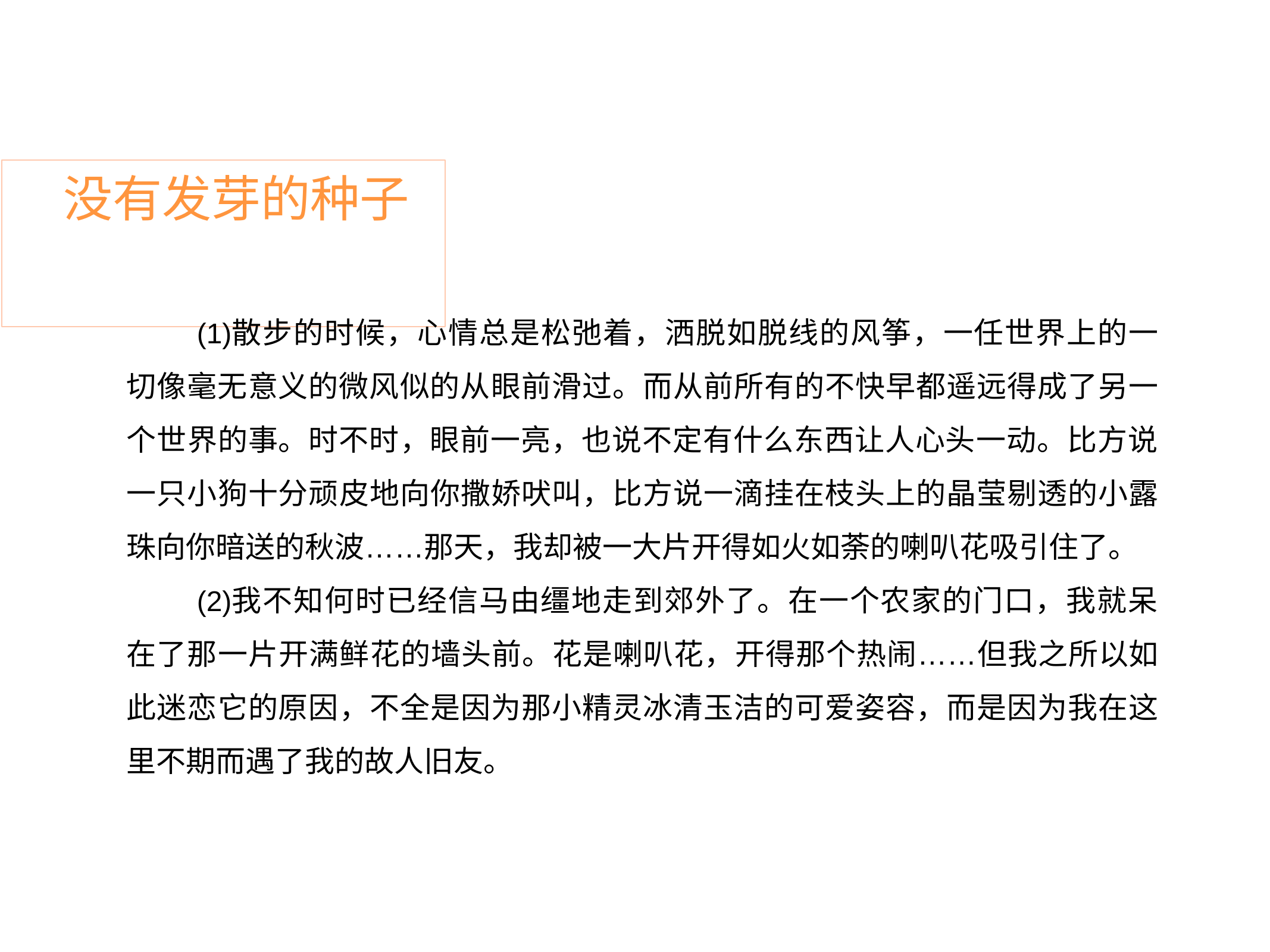

# 没有发芽的种子
散步的时候，心情总是松弛着，洒脱如脱线的风筝，一任世界上的一 切像毫无意义的微风似的从眼前滑过。而从前所有的不快早都遥远得成了另一 个世界的事。时不时，眼前一亮，也说不定有什么东西让人心头一动。比方说 一只小狗十分顽皮地向你撒娇吠叫，比方说一滴挂在枝头上的晶莹剔透的小露 珠向你暗送的秋波……那天，我却被一大片开得如火如荼的喇叭花吸引住了。
我不知何时已经信马由缰地走到郊外了。在一个农家的门口，我就呆 在了那一片开满鲜花的墙头前。花是喇叭花，开得那个热闹……但我之所以如 此迷恋它的原因，不全是因为那小精灵冰清玉洁的可爱姿容，而是因为我在这 里不期而遇了我的故人旧友。